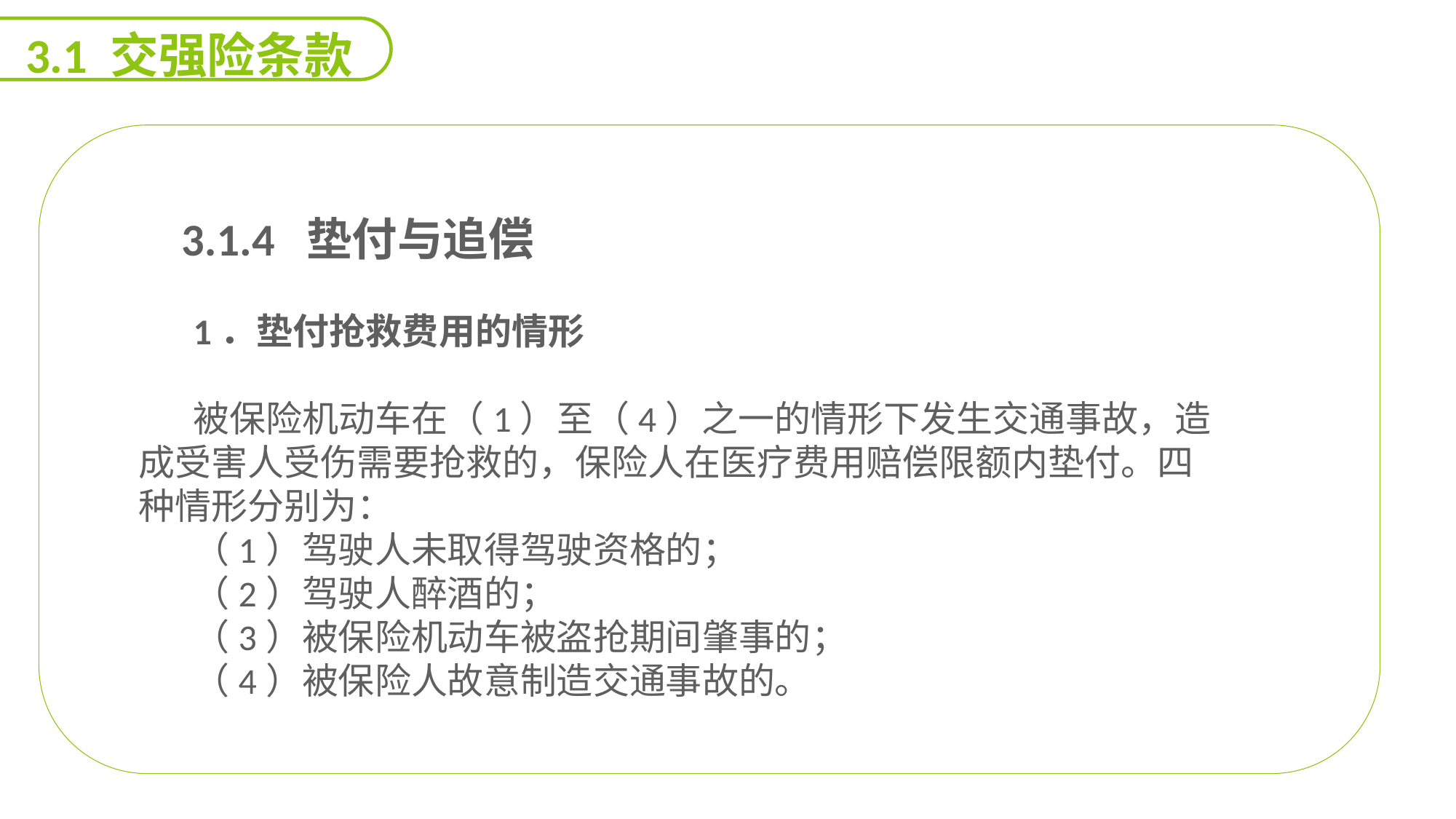

3.1 交强险条款

 3.1.4  垫付与追偿

1．垫付抢救费用的情形

被保险机动车在（1）至（4）之一的情形下发生交通事故，造成受害人受伤需要抢救的，保险人在医疗费用赔偿限额内垫付。四种情形分别为：
（1）驾驶人未取得驾驶资格的；
（2）驾驶人醉酒的；
（3）被保险机动车被盗抢期间肇事的；
（4）被保险人故意制造交通事故的。

能力
目标
延迟符